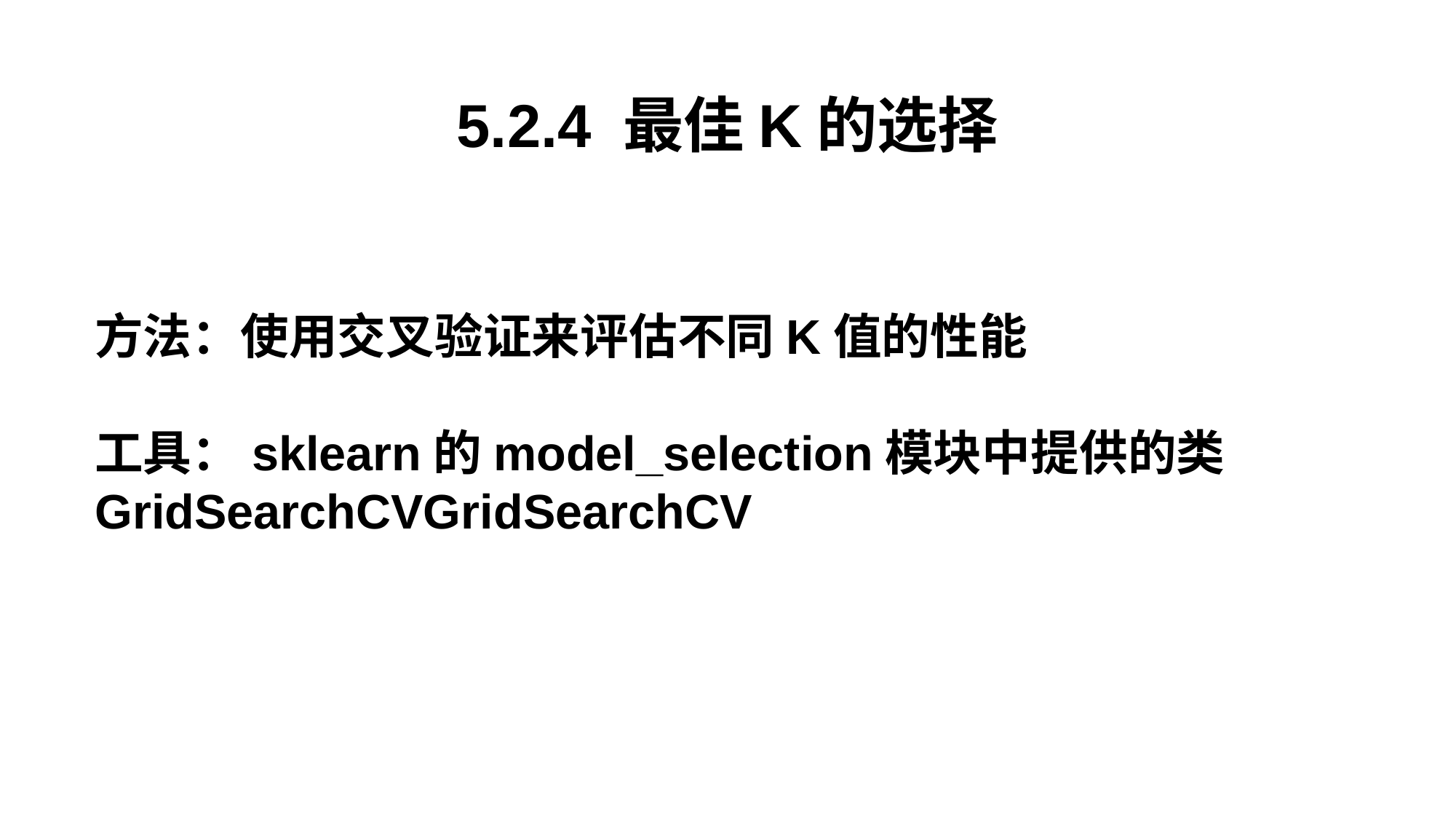

5.2.4 最佳K的选择
方法：使用交叉验证来评估不同K值的性能

工具：sklearn的model_selection模块中提供的类GridSearchCVGridSearchCV